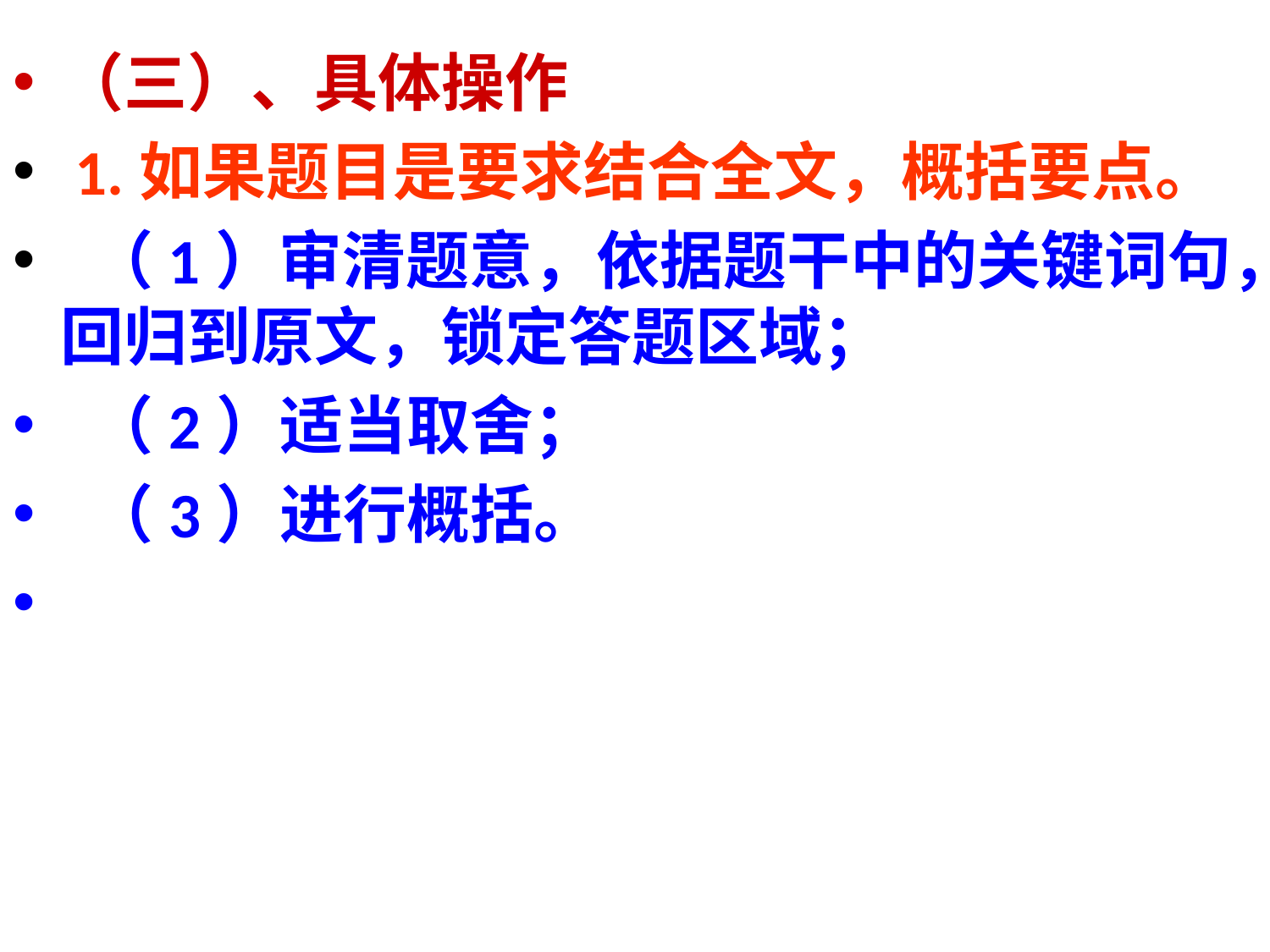

（三）、具体操作
 1.如果题目是要求结合全文，概括要点。
 （1）审清题意，依据题干中的关键词句，回归到原文，锁定答题区域；
 （2）适当取舍；
 （3）进行概括。